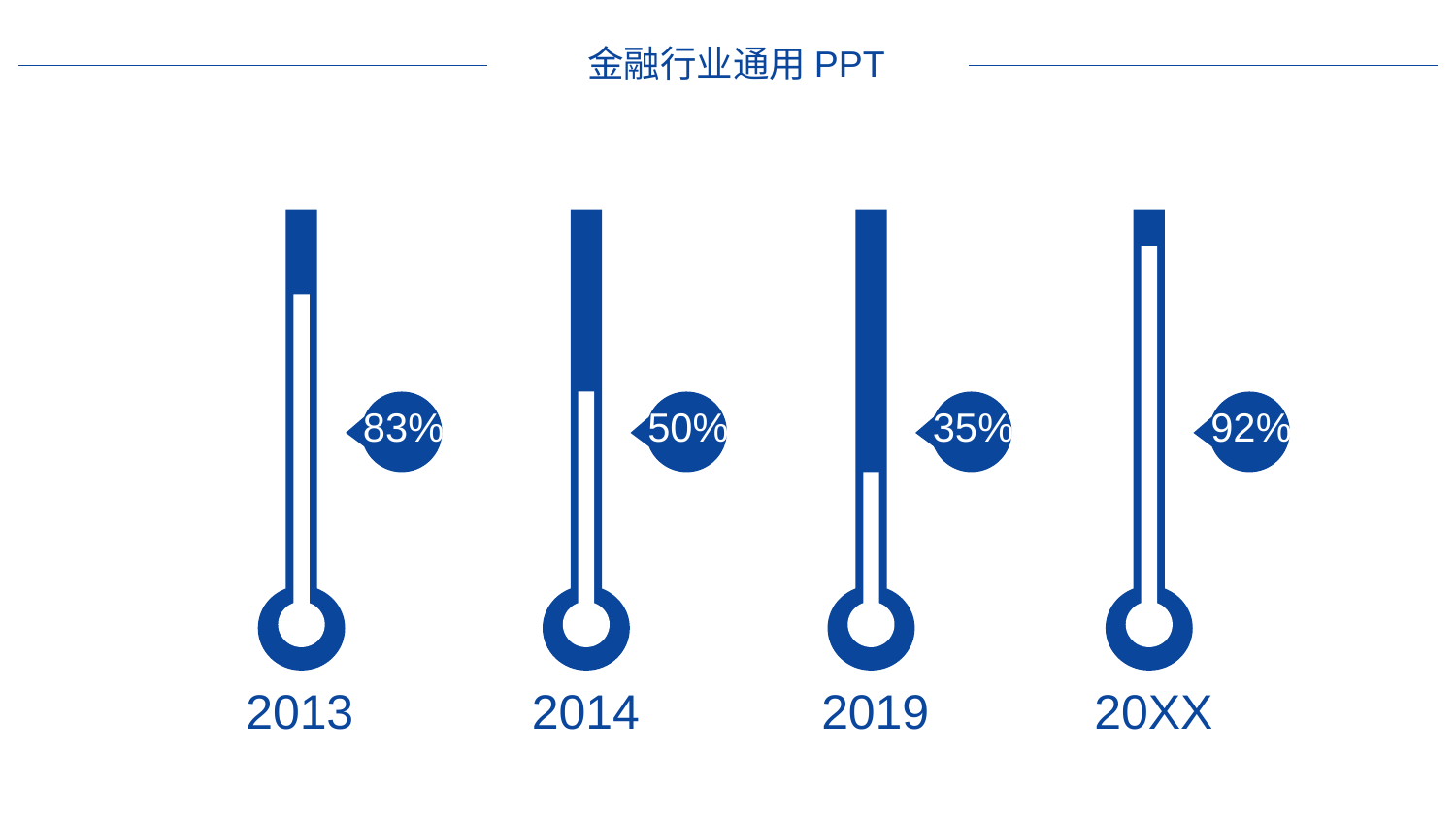

金融行业通用PPT

83%
50%
35%
92%

2013
2014
2019
20XX